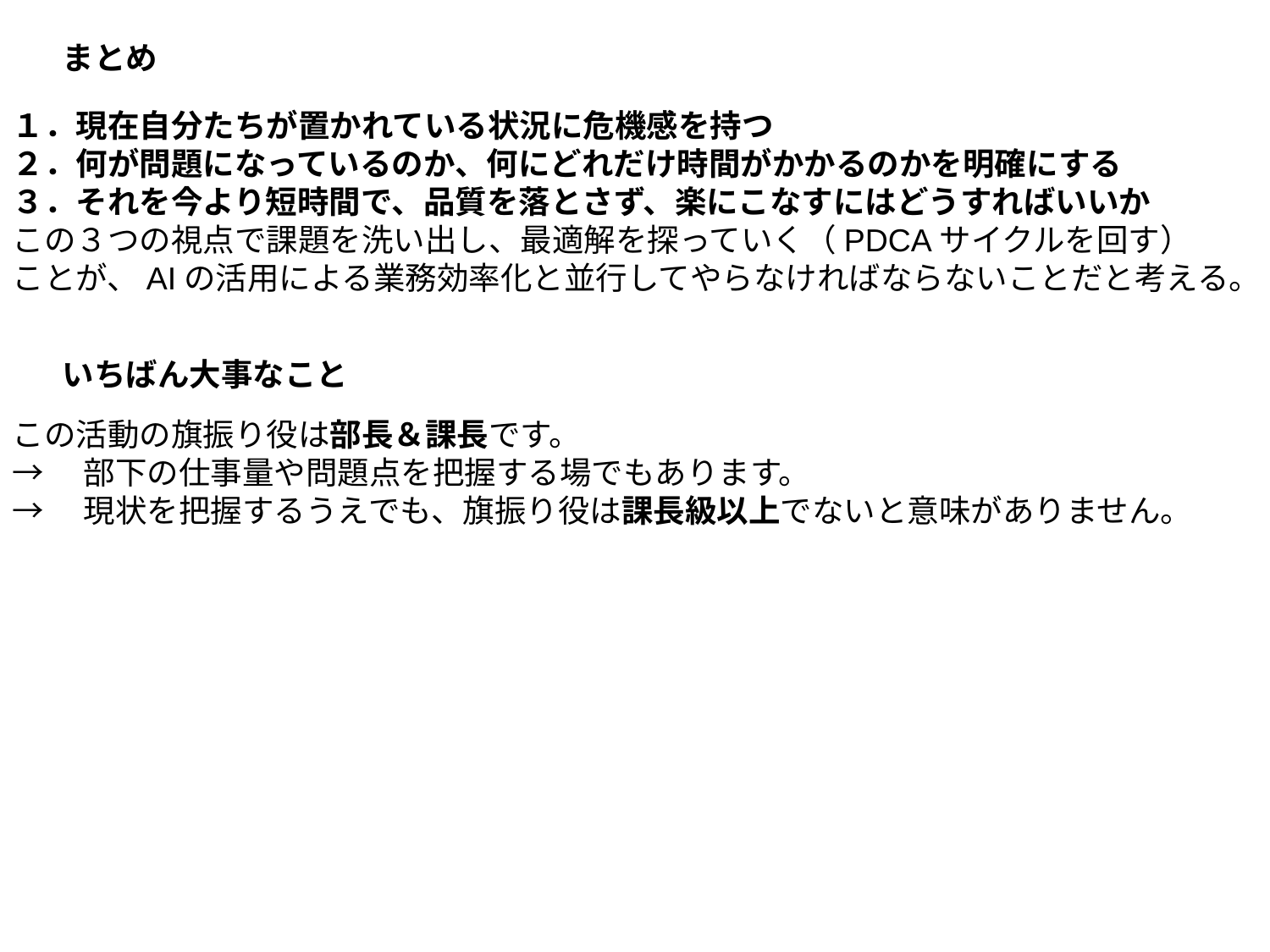

まとめ
１．現在自分たちが置かれている状況に危機感を持つ
２．何が問題になっているのか、何にどれだけ時間がかかるのかを明確にする
３．それを今より短時間で、品質を落とさず、楽にこなすにはどうすればいいか
この３つの視点で課題を洗い出し、最適解を探っていく（PDCAサイクルを回す）
ことが、AIの活用による業務効率化と並行してやらなければならないことだと考える。
いちばん大事なこと
この活動の旗振り役は部長＆課長です。
→　部下の仕事量や問題点を把握する場でもあります。
→　現状を把握するうえでも、旗振り役は課長級以上でないと意味がありません。